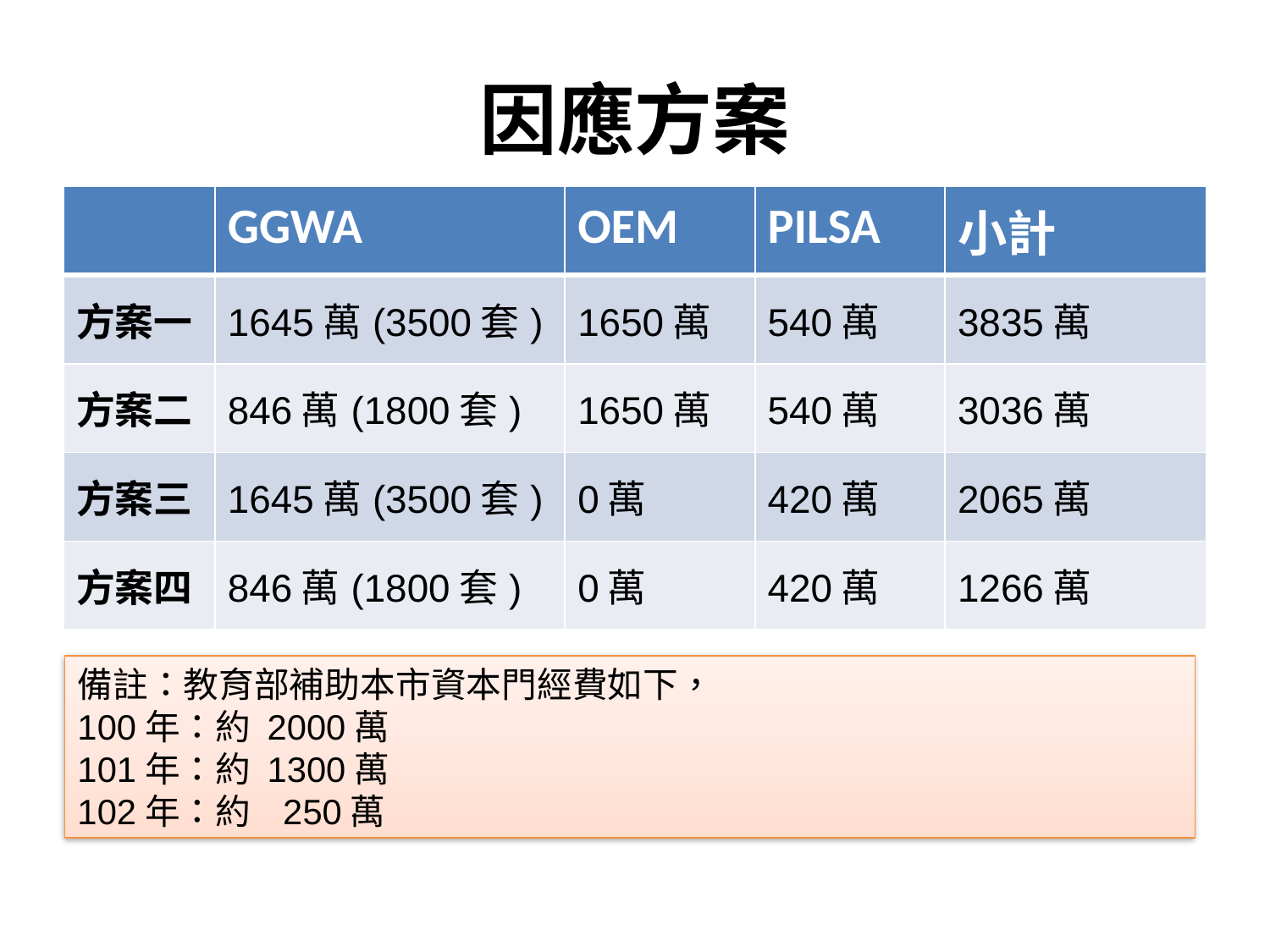

# 因應方案
|  | GGWA | OEM | PILSA | 小計 |
| --- | --- | --- | --- | --- |
| 方案一 | 1645萬(3500套) | 1650萬 | 540萬 | 3835萬 |
| 方案二 | 846萬(1800套) | 1650萬 | 540萬 | 3036萬 |
| 方案三 | 1645萬(3500套) | 0萬 | 420萬 | 2065萬 |
| 方案四 | 846萬(1800套) | 0萬 | 420萬 | 1266萬 |
備註：教育部補助本市資本門經費如下，
100年：約 2000萬
101年：約 1300萬
102年：約   250萬